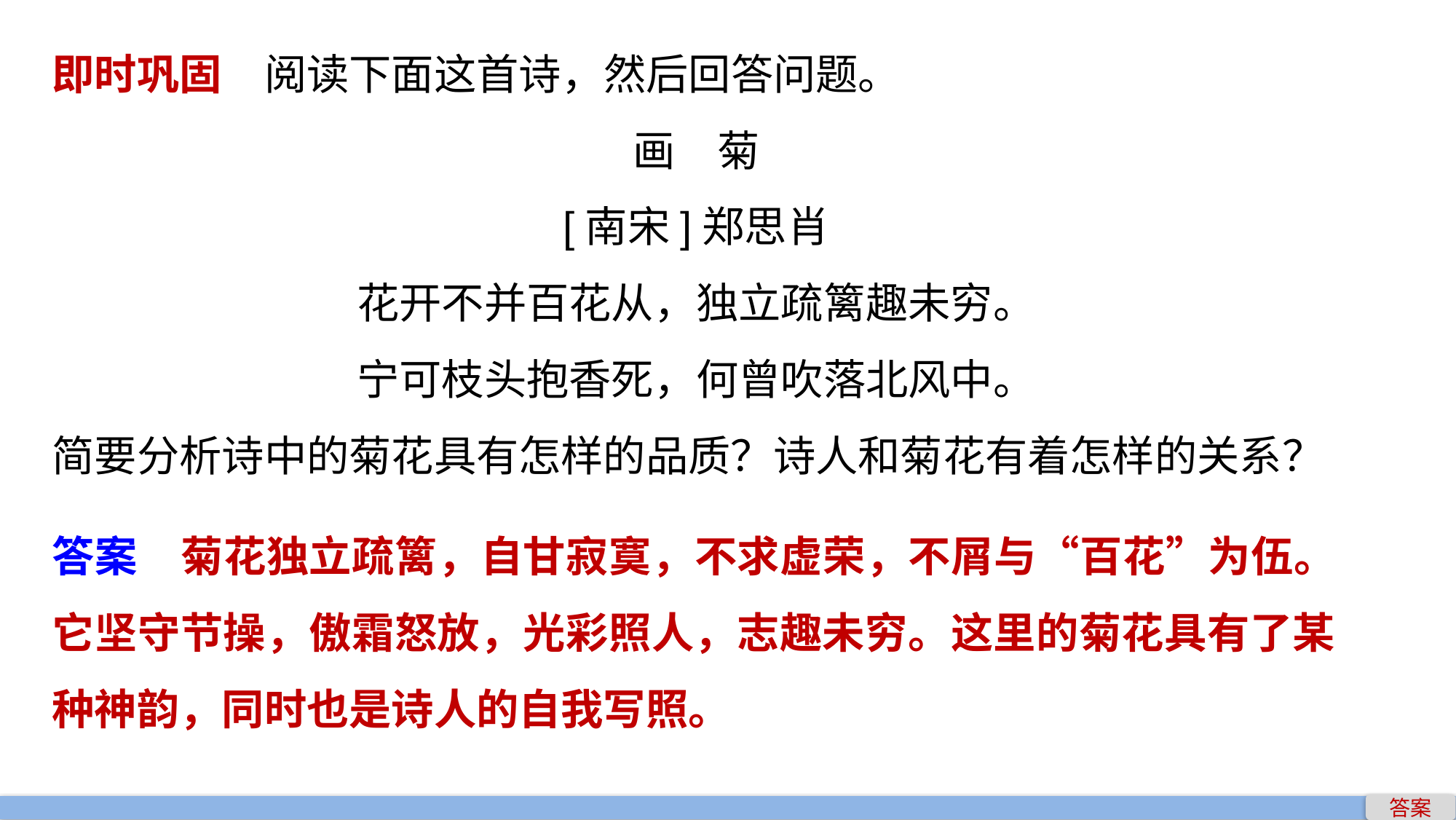

即时巩固　阅读下面这首诗，然后回答问题。
画　菊
[南宋]郑思肖
花开不并百花从，独立疏篱趣未穷。
宁可枝头抱香死，何曾吹落北风中。
简要分析诗中的菊花具有怎样的品质？诗人和菊花有着怎样的关系？

答案　菊花独立疏篱，自甘寂寞，不求虚荣，不屑与“百花”为伍。它坚守节操，傲霜怒放，光彩照人，志趣未穷。这里的菊花具有了某种神韵，同时也是诗人的自我写照。
答案